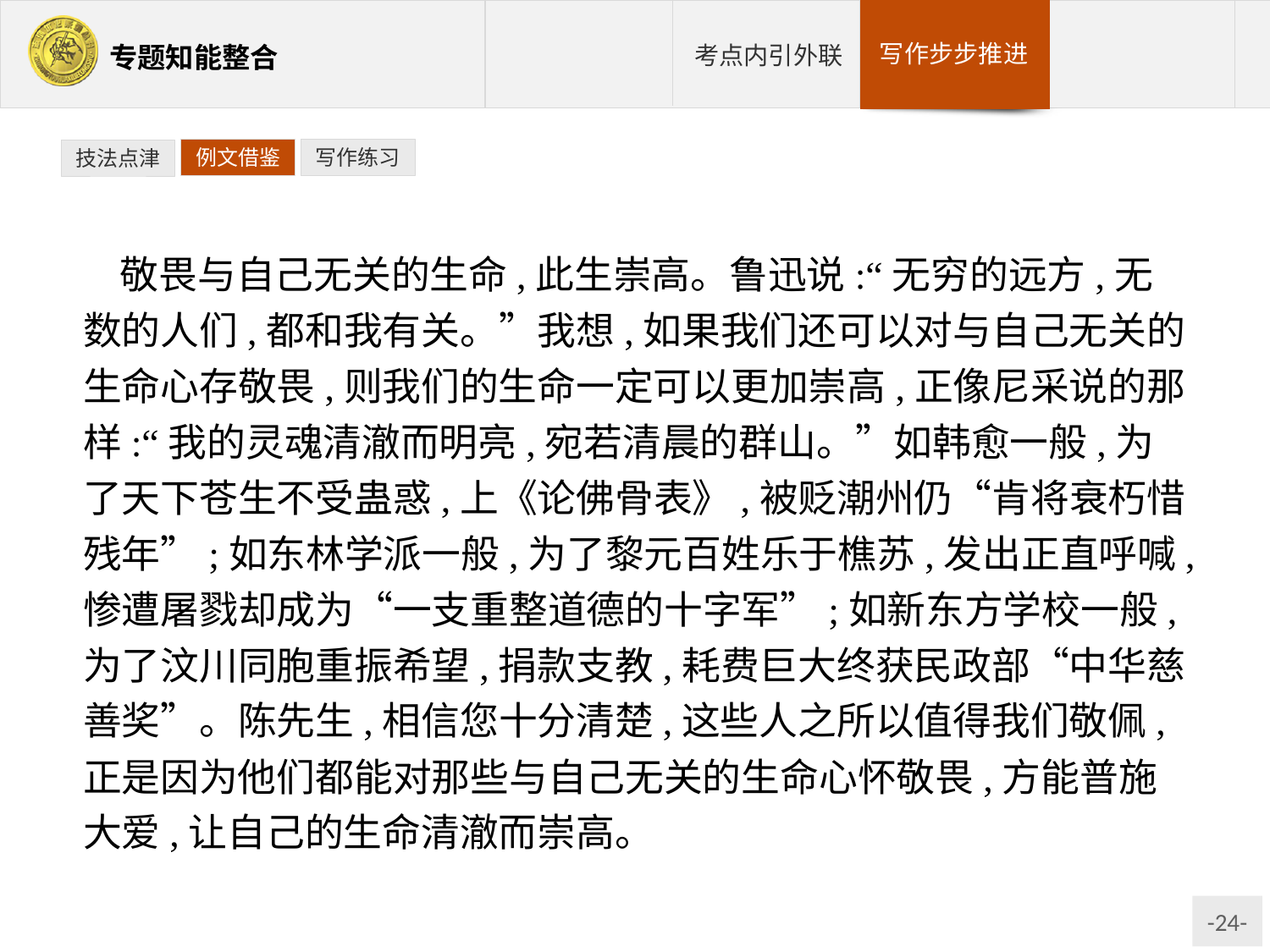

例文借鉴
写作练习
技法点津
敬畏与自己无关的生命,此生崇高。鲁迅说:“无穷的远方,无数的人们,都和我有关。”我想,如果我们还可以对与自己无关的生命心存敬畏,则我们的生命一定可以更加崇高,正像尼采说的那样:“我的灵魂清澈而明亮,宛若清晨的群山。”如韩愈一般,为了天下苍生不受蛊惑,上《论佛骨表》,被贬潮州仍“肯将衰朽惜残年”;如东林学派一般,为了黎元百姓乐于樵苏,发出正直呼喊,惨遭屠戮却成为“一支重整道德的十字军”;如新东方学校一般,为了汶川同胞重振希望,捐款支教,耗费巨大终获民政部“中华慈善奖”。陈先生,相信您十分清楚,这些人之所以值得我们敬佩,正是因为他们都能对那些与自己无关的生命心怀敬畏,方能普施大爱,让自己的生命清澈而崇高。